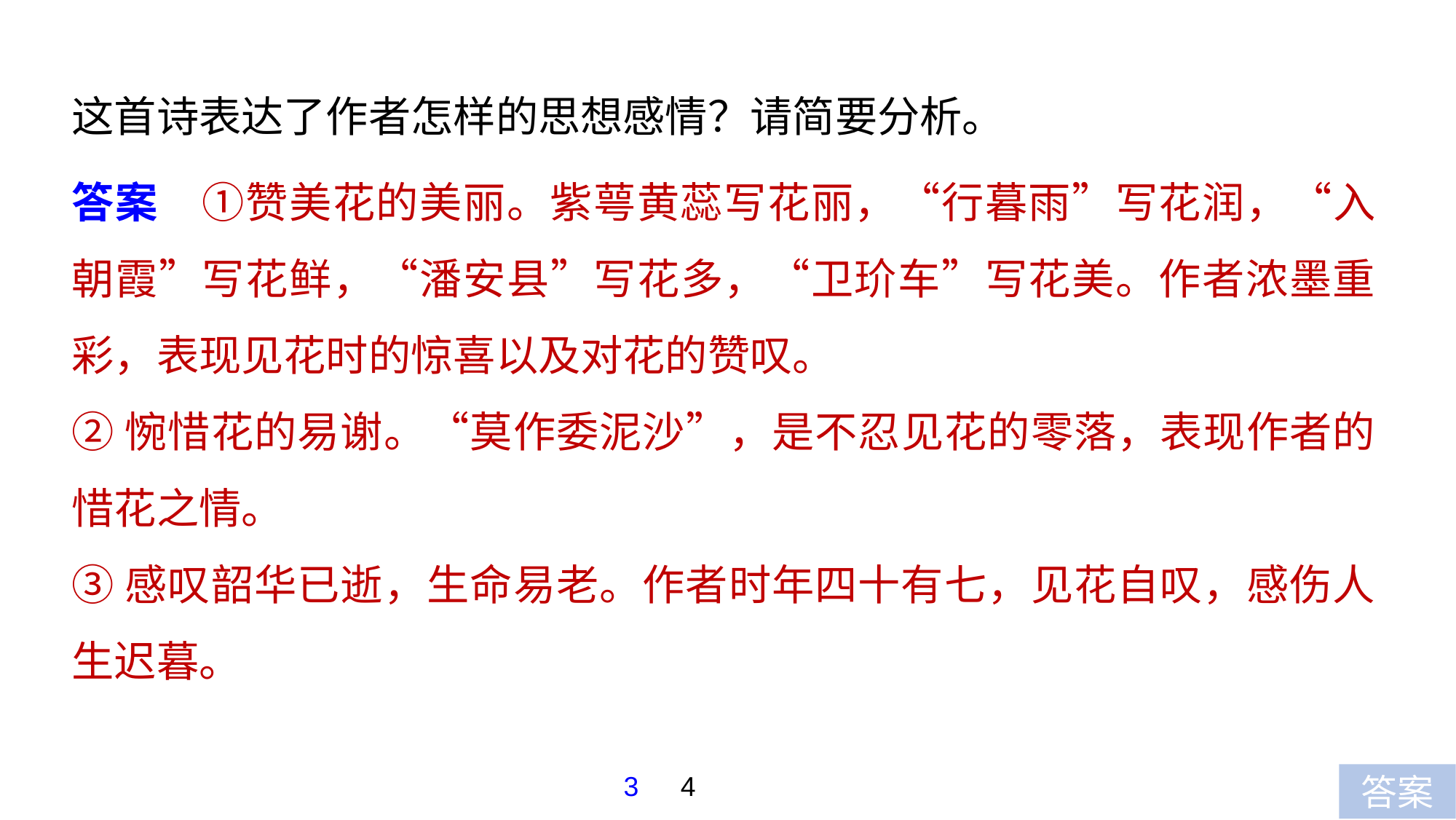

这首诗表达了作者怎样的思想感情？请简要分析。
答案　①赞美花的美丽。紫萼黄蕊写花丽，“行暮雨”写花润，“入朝霞”写花鲜，“潘安县”写花多，“卫玠车”写花美。作者浓墨重彩，表现见花时的惊喜以及对花的赞叹。
②惋惜花的易谢。“莫作委泥沙”，是不忍见花的零落，表现作者的惜花之情。
③感叹韶华已逝，生命易老。作者时年四十有七，见花自叹，感伤人生迟暮。
3
4
答案